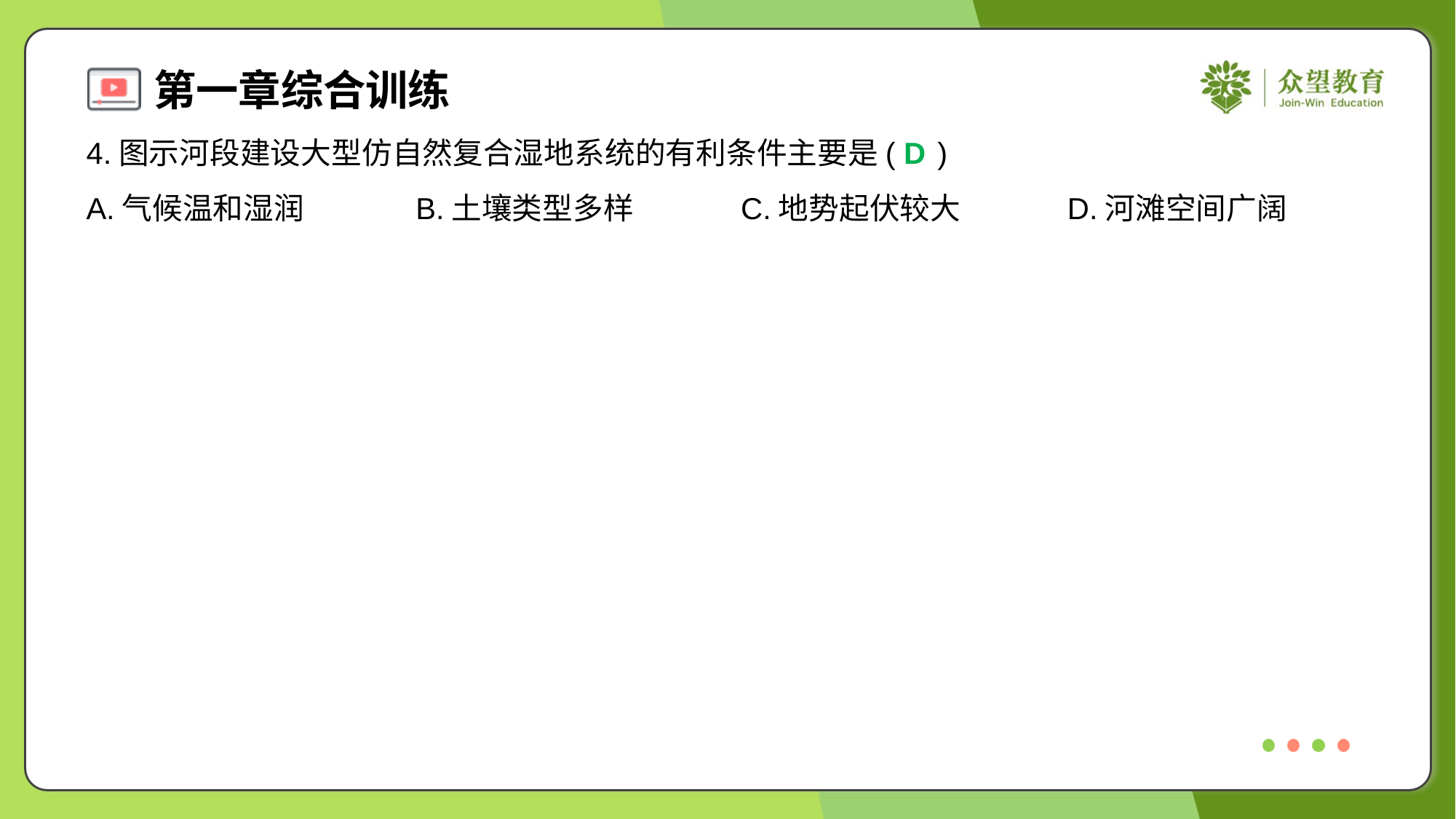

4.图示河段建设大型仿自然复合湿地系统的有利条件主要是(     )
D
A.气候温和湿润	B.土壤类型多样	C.地势起伏较大	D.河滩空间广阔